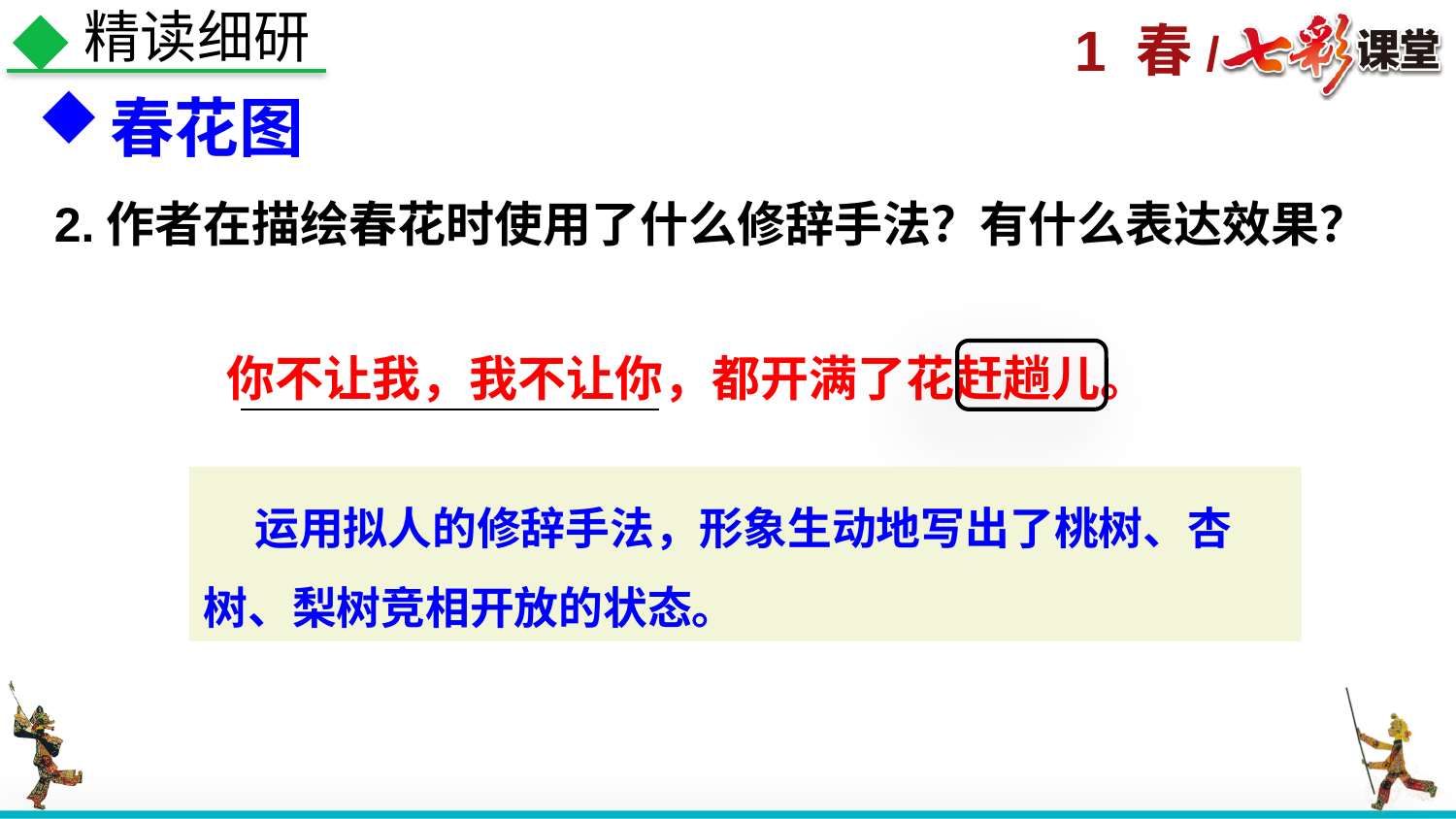

精读细研

春花图
2.作者在描绘春花时使用了什么修辞手法？有什么表达效果？
你不让我，我不让你，都开满了花赶趟儿。

    运用拟人的修辞手法，形象生动地写出了桃树、杏树、梨树竞相开放的状态。